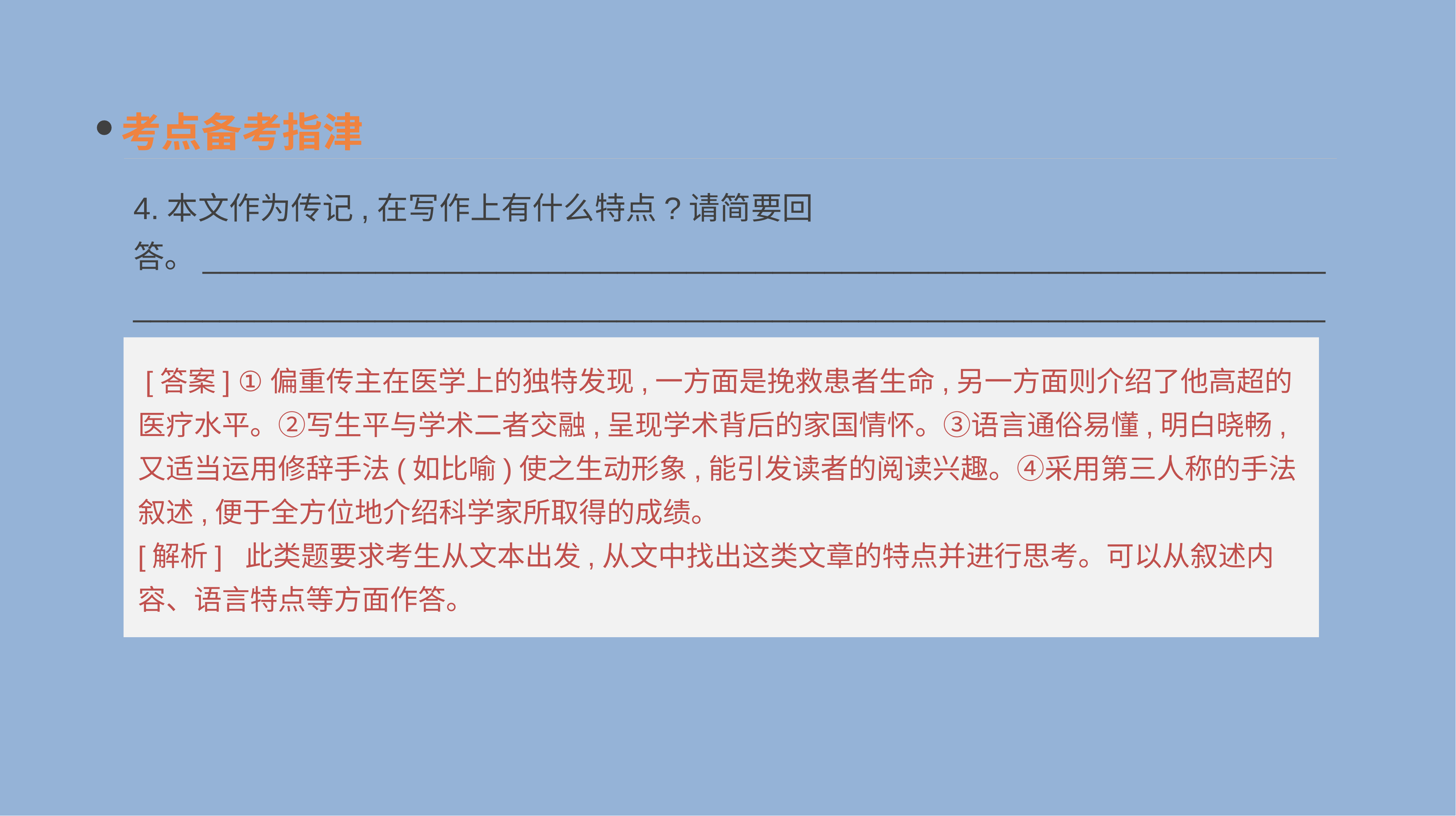

考点备考指津

4.本文作为传记,在写作上有什么特点?请简要回答。__________________________________________________________________________________________________________________________________________________________________________

 [答案] ①偏重传主在医学上的独特发现,一方面是挽救患者生命,另一方面则介绍了他高超的医疗水平。②写生平与学术二者交融,呈现学术背后的家国情怀。③语言通俗易懂,明白晓畅,又适当运用修辞手法(如比喻)使之生动形象,能引发读者的阅读兴趣。④采用第三人称的手法叙述,便于全方位地介绍科学家所取得的成绩。
[解析]  此类题要求考生从文本出发,从文中找出这类文章的特点并进行思考。可以从叙述内容、语言特点等方面作答。